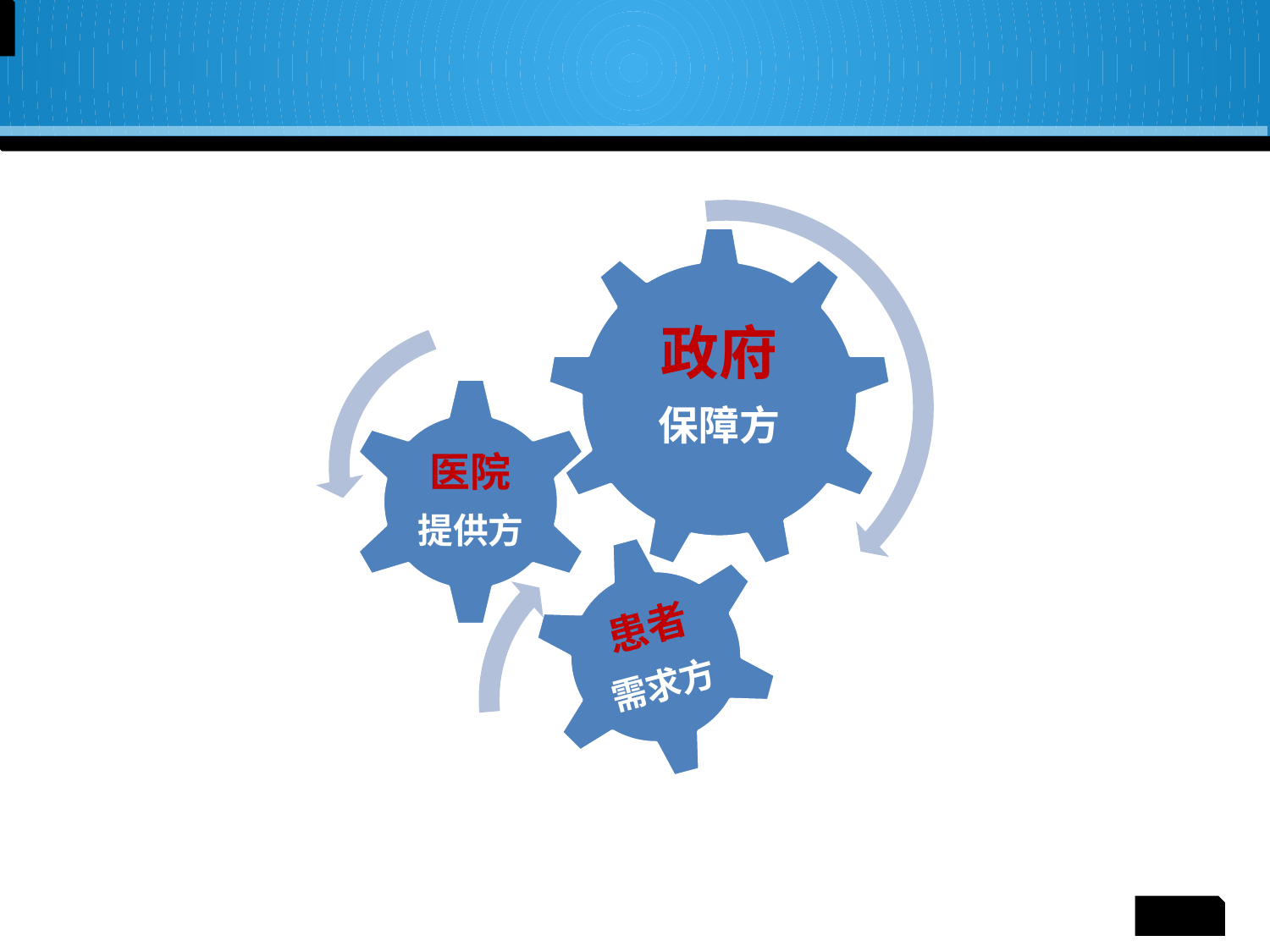

#
政府
保障方
医院
提供方
患者
需求方
2